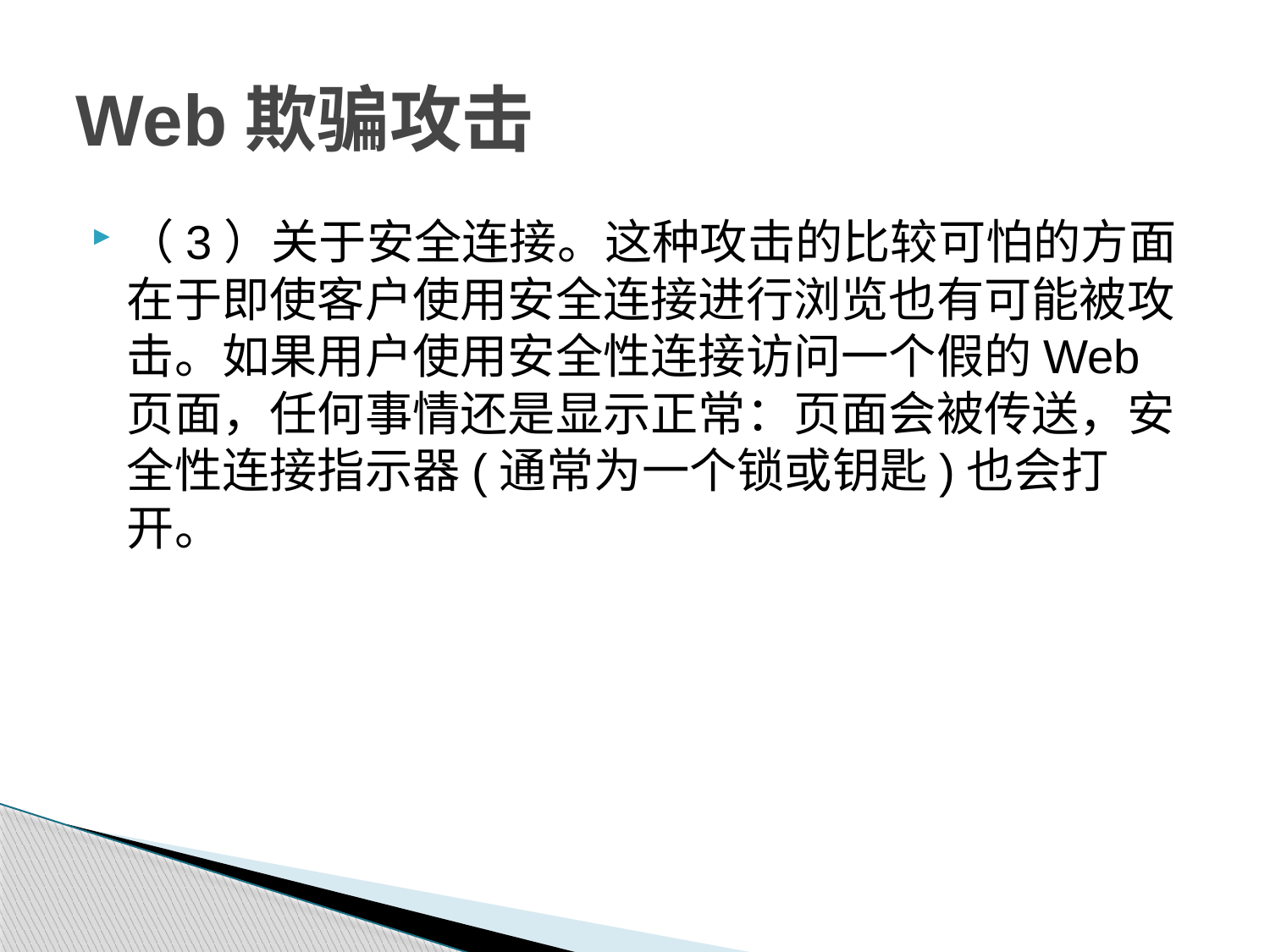

# Web欺骗攻击
（3）关于安全连接。这种攻击的比较可怕的方面在于即使客户使用安全连接进行浏览也有可能被攻击。如果用户使用安全性连接访问一个假的Web页面，任何事情还是显示正常：页面会被传送，安全性连接指示器(通常为一个锁或钥匙)也会打开。